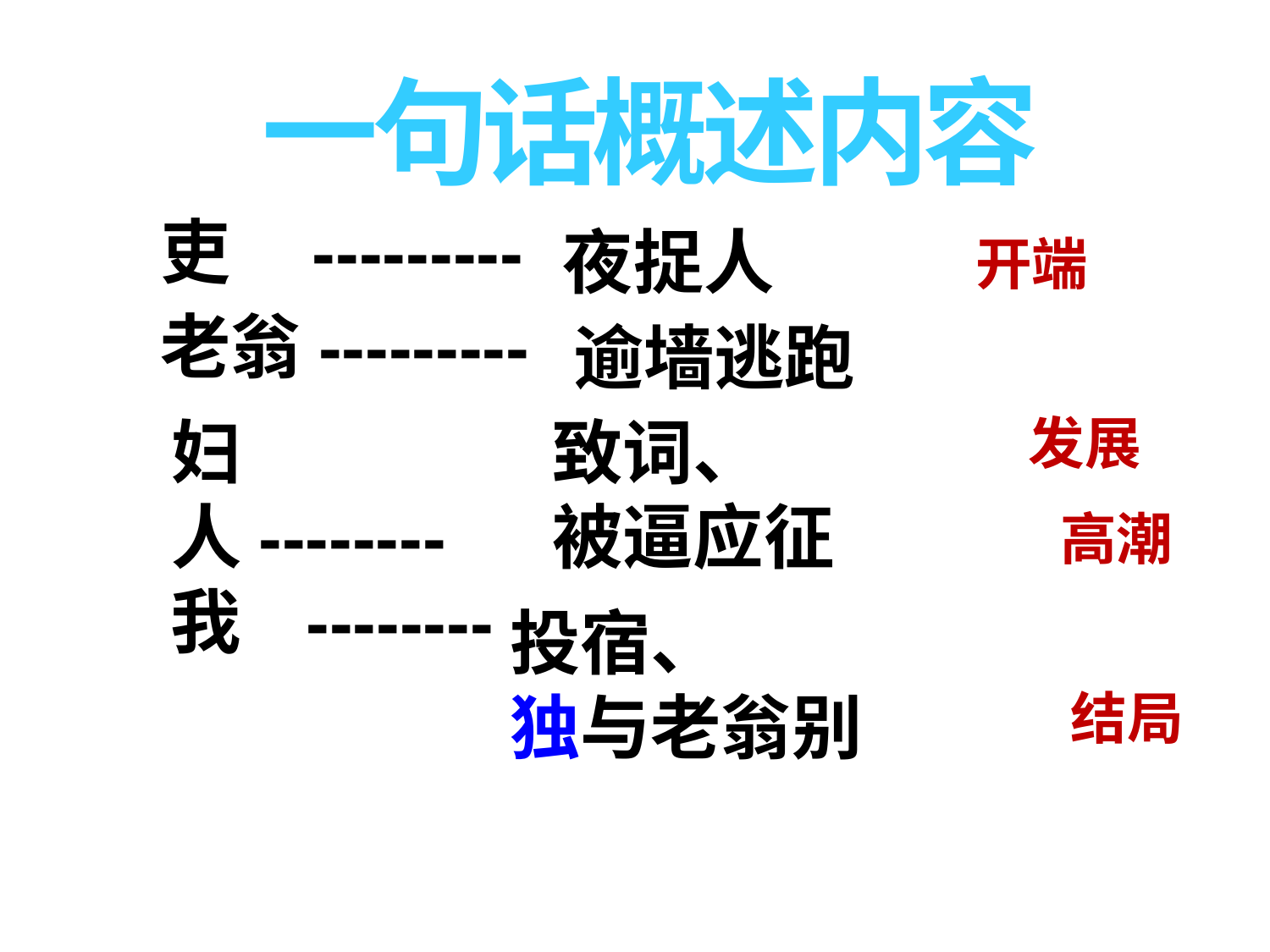

一句话概述内容
吏    ---------
夜捉人
开端
老翁---------
逾墙逃跑
妇人--------
致词、
被逼应征
发展
高潮
我   --------
投宿、
独与老翁别
结局